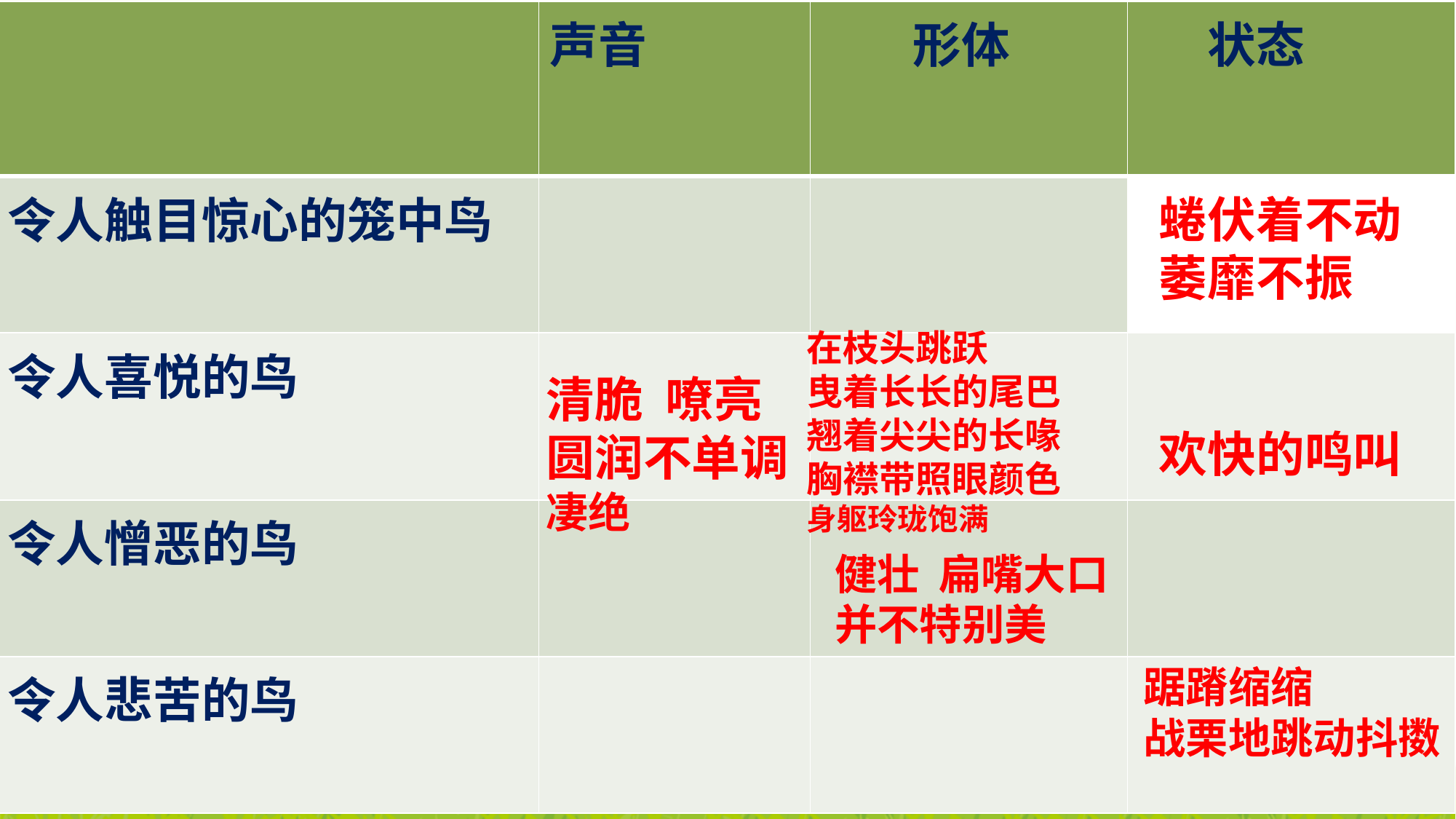

|  | 声音 | 形体 | 状态 |
| --- | --- | --- | --- |
| 令人触目惊心的笼中鸟 |  |  |  |
| 令人喜悦的鸟 |  |  |  |
| 令人憎恶的鸟 |  |  |  |
| 令人悲苦的鸟 |  |  |  |
蜷伏着不动
萎靡不振
在枝头跳跃
曳着长长的尾巴
翘着尖尖的长喙
胸襟带照眼颜色
身躯玲珑饱满
清脆  嘹亮  圆润不单调
凄绝
欢快的鸣叫
健壮  扁嘴大口并不特别美
踞蹐缩缩
战栗地跳动抖擞